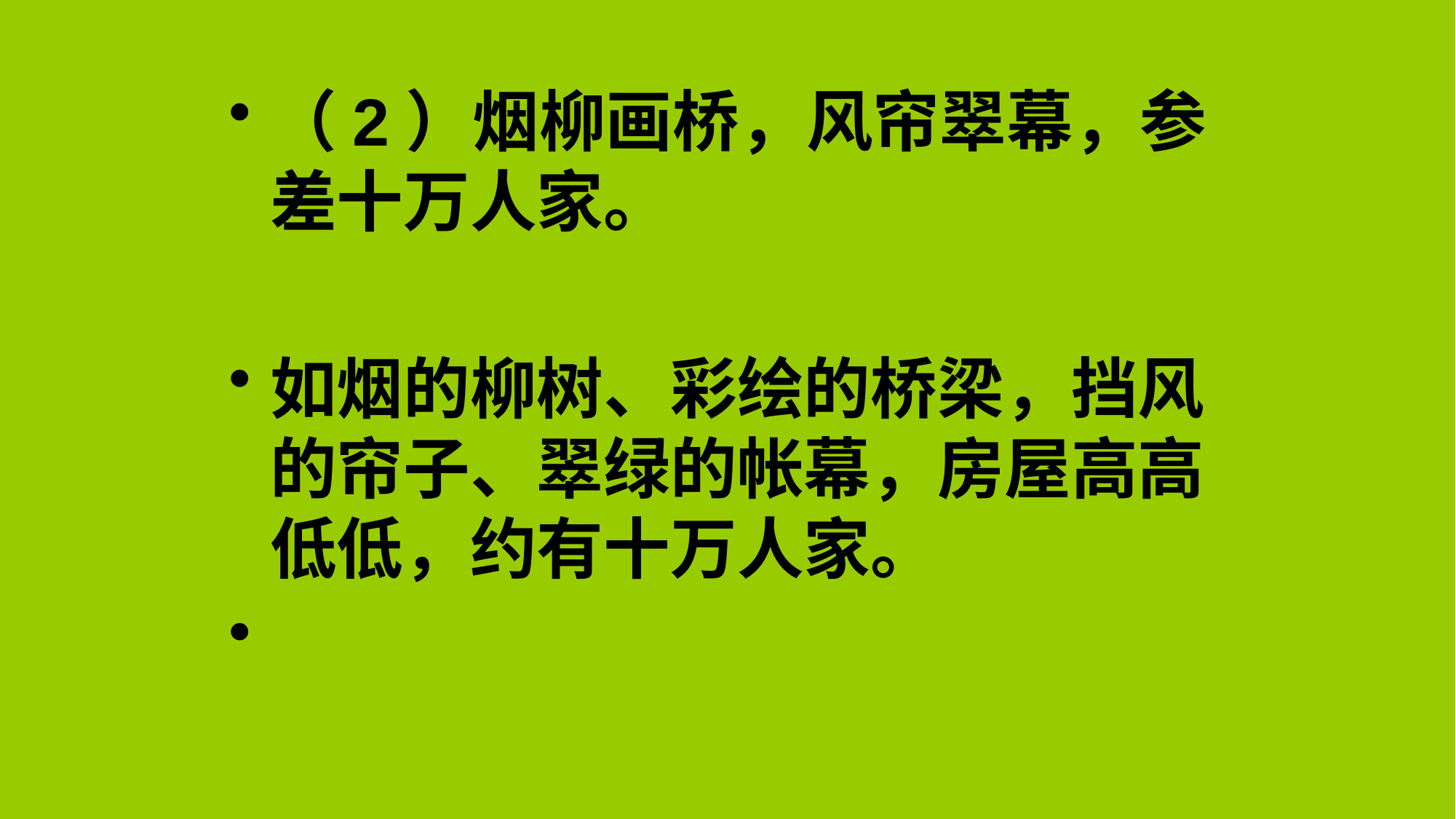

（2）烟柳画桥，风帘翠幕，参差十万人家。

如烟的柳树、彩绘的桥梁，挡风的帘子、翠绿的帐幕，房屋高高低低，约有十万人家。